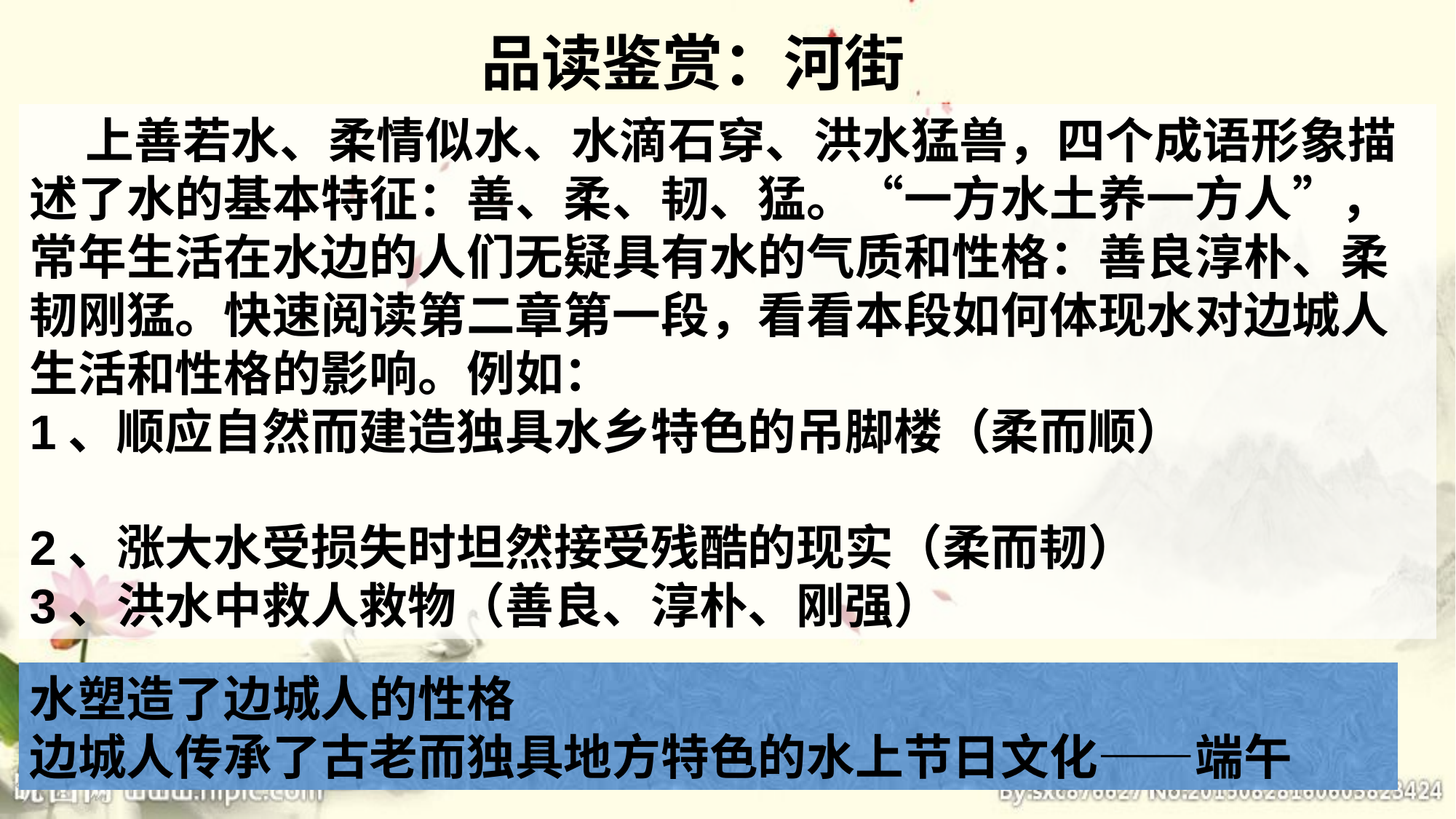

品读鉴赏：河街
    上善若水、柔情似水、水滴石穿、洪水猛兽，四个成语形象描述了水的基本特征：善、柔、韧、猛。“一方水土养一方人”，   常年生活在水边的人们无疑具有水的气质和性格：善良淳朴、柔韧刚猛。快速阅读第二章第一段，看看本段如何体现水对边城人生活和性格的影响。例如：
1、顺应自然而建造独具水乡特色的吊脚楼（柔而顺）

2、涨大水受损失时坦然接受残酷的现实（柔而韧）
3、洪水中救人救物（善良、淳朴、刚强）
水塑造了边城人的性格
边城人传承了古老而独具地方特色的水上节日文化——端午